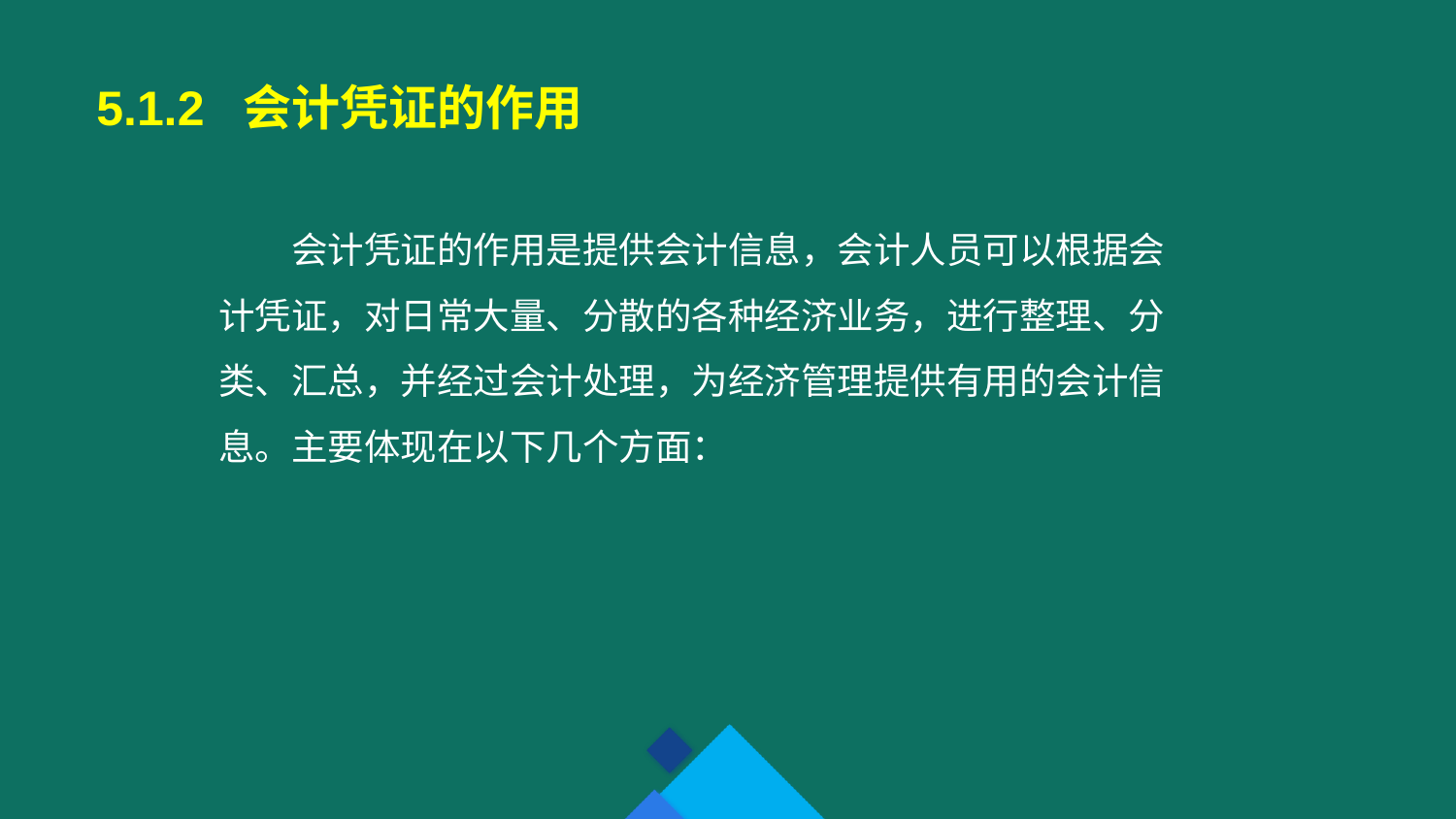

5.1.2  会计凭证的作用
会计凭证的作用是提供会计信息，会计人员可以根据会计凭证，对日常大量、分散的各种经济业务，进行整理、分类、汇总，并经过会计处理，为经济管理提供有用的会计信息。主要体现在以下几个方面：